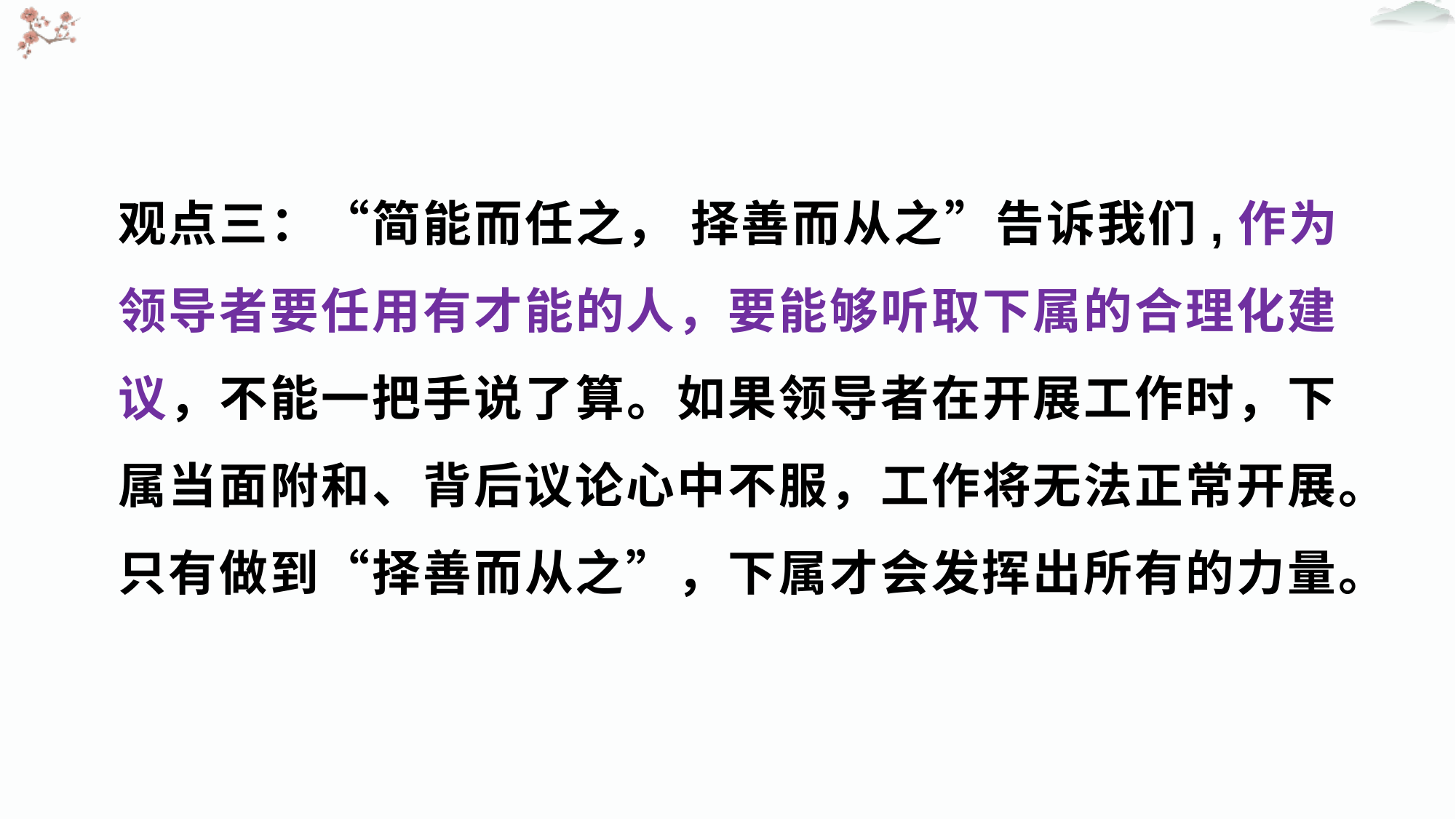

观点三：“简能而任之， 择善而从之”告诉我们,作为领导者要任用有才能的人，要能够听取下属的合理化建议，不能一把手说了算。如果领导者在开展工作时，下属当面附和、背后议论心中不服，工作将无法正常开展。只有做到“择善而从之”，下属才会发挥出所有的力量。